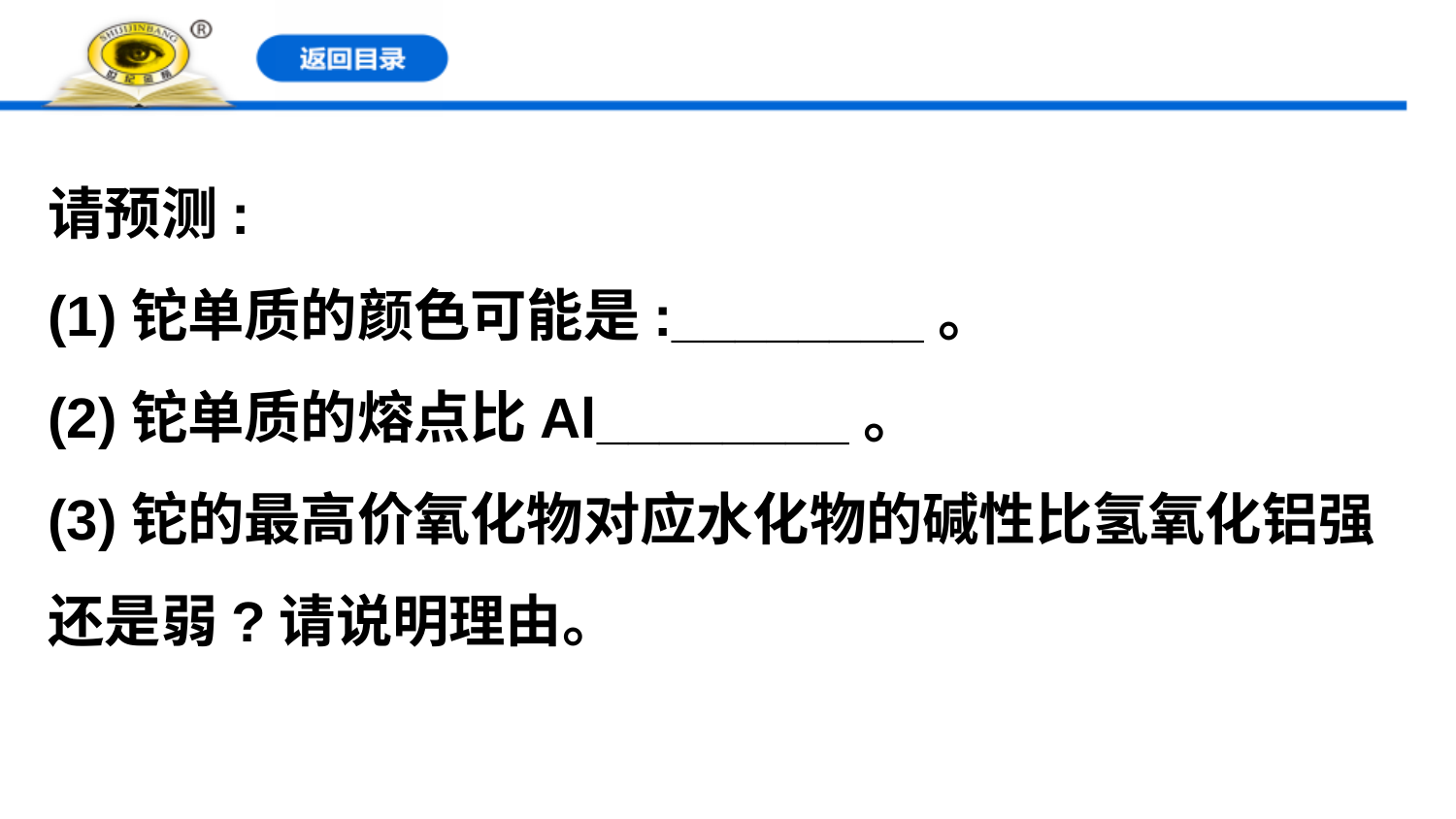

请预测:
(1)铊单质的颜色可能是:________。
(2)铊单质的熔点比Al________。
(3)铊的最高价氧化物对应水化物的碱性比氢氧化铝强还是弱?请说明理由。